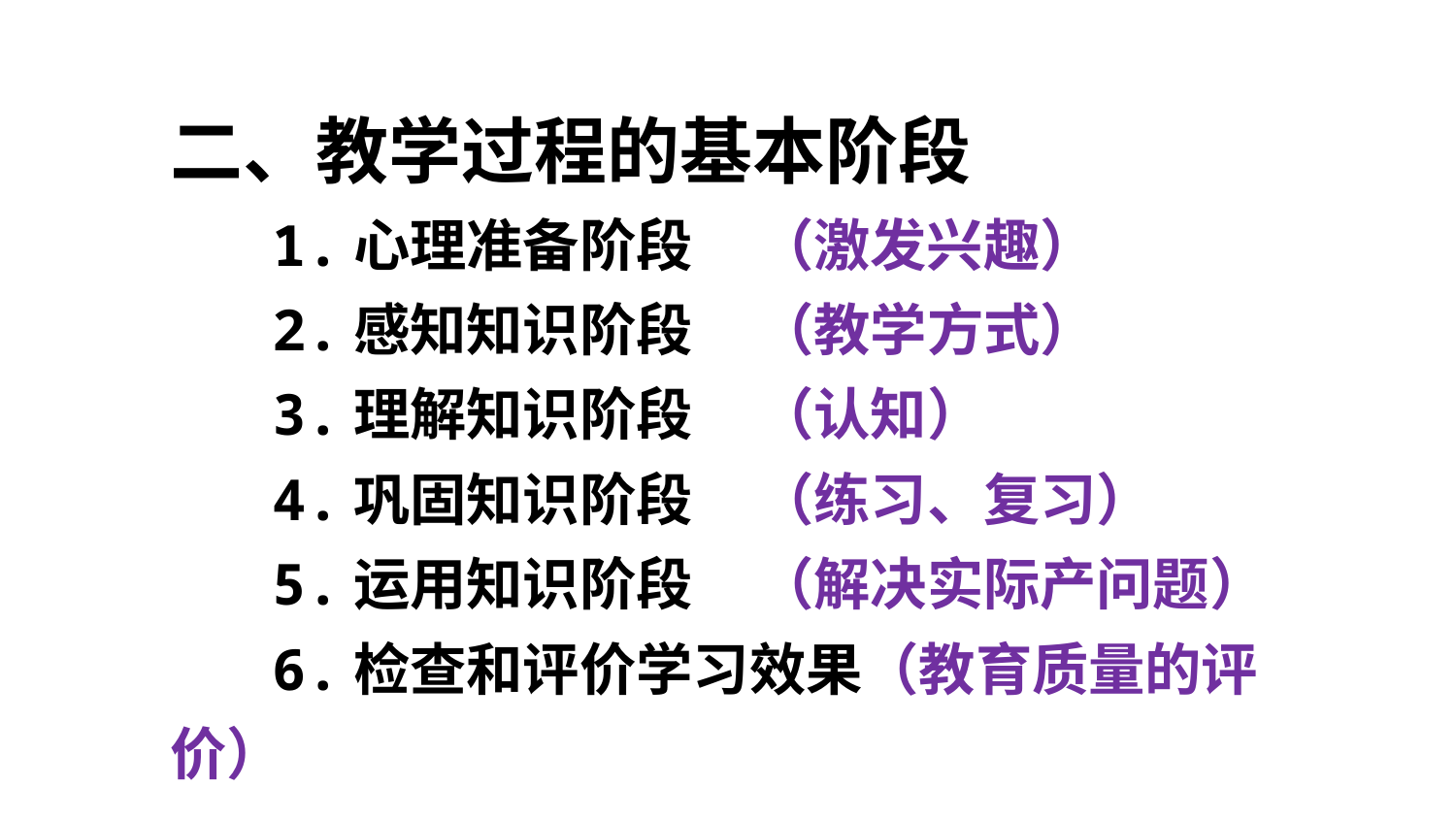

二、教学过程的基本阶段
   1.心理准备阶段     （激发兴趣）
   2.感知知识阶段     （教学方式）
   3.理解知识阶段     （认知）
   4.巩固知识阶段     （练习、复习）
   5.运用知识阶段     （解决实际产问题）
   6.检查和评价学习效果（教育质量的评价）